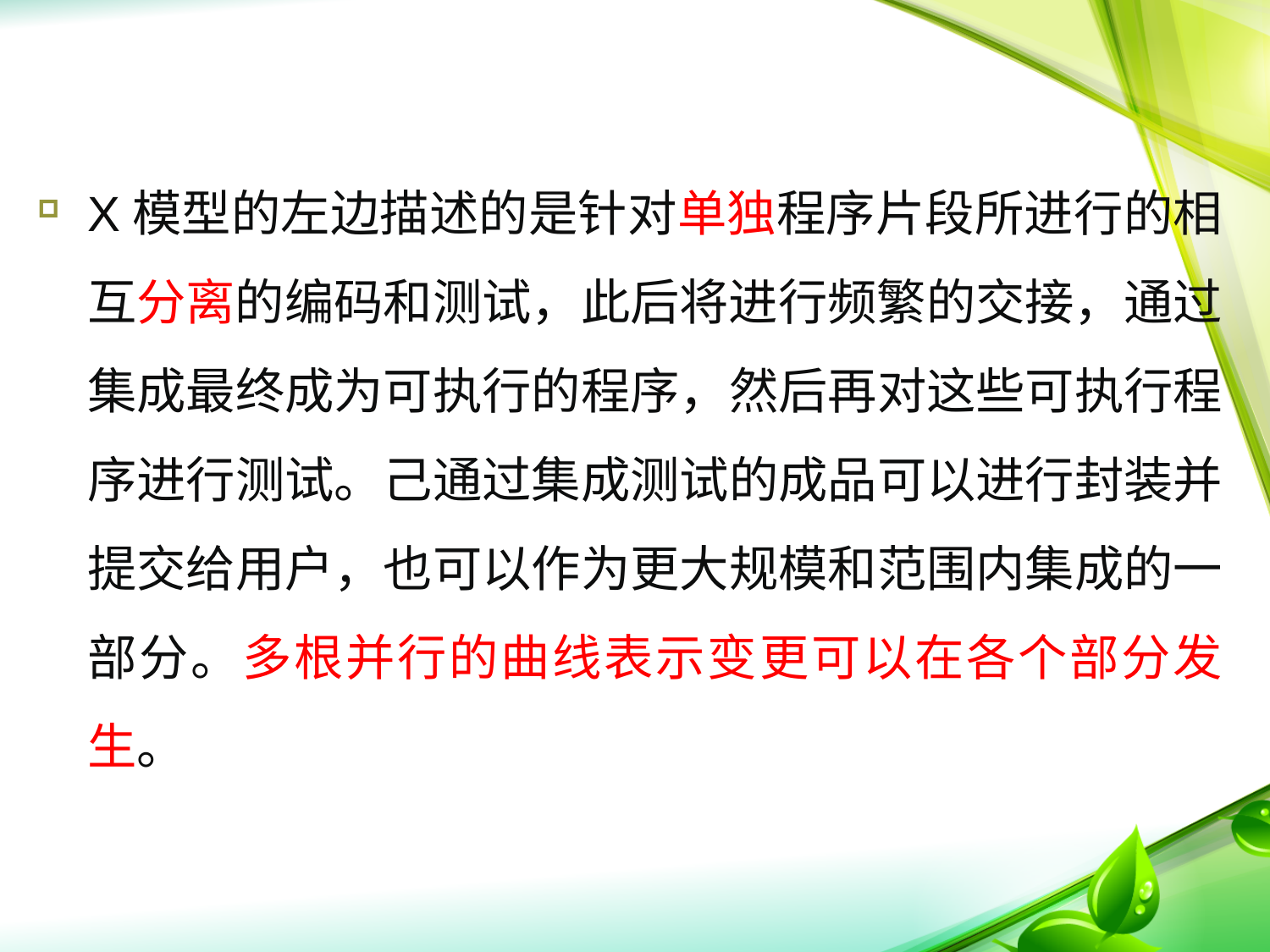

X模型的左边描述的是针对单独程序片段所进行的相互分离的编码和测试，此后将进行频繁的交接，通过集成最终成为可执行的程序，然后再对这些可执行程序进行测试。己通过集成测试的成品可以进行封装并提交给用户，也可以作为更大规模和范围内集成的一部分。多根并行的曲线表示变更可以在各个部分发生。